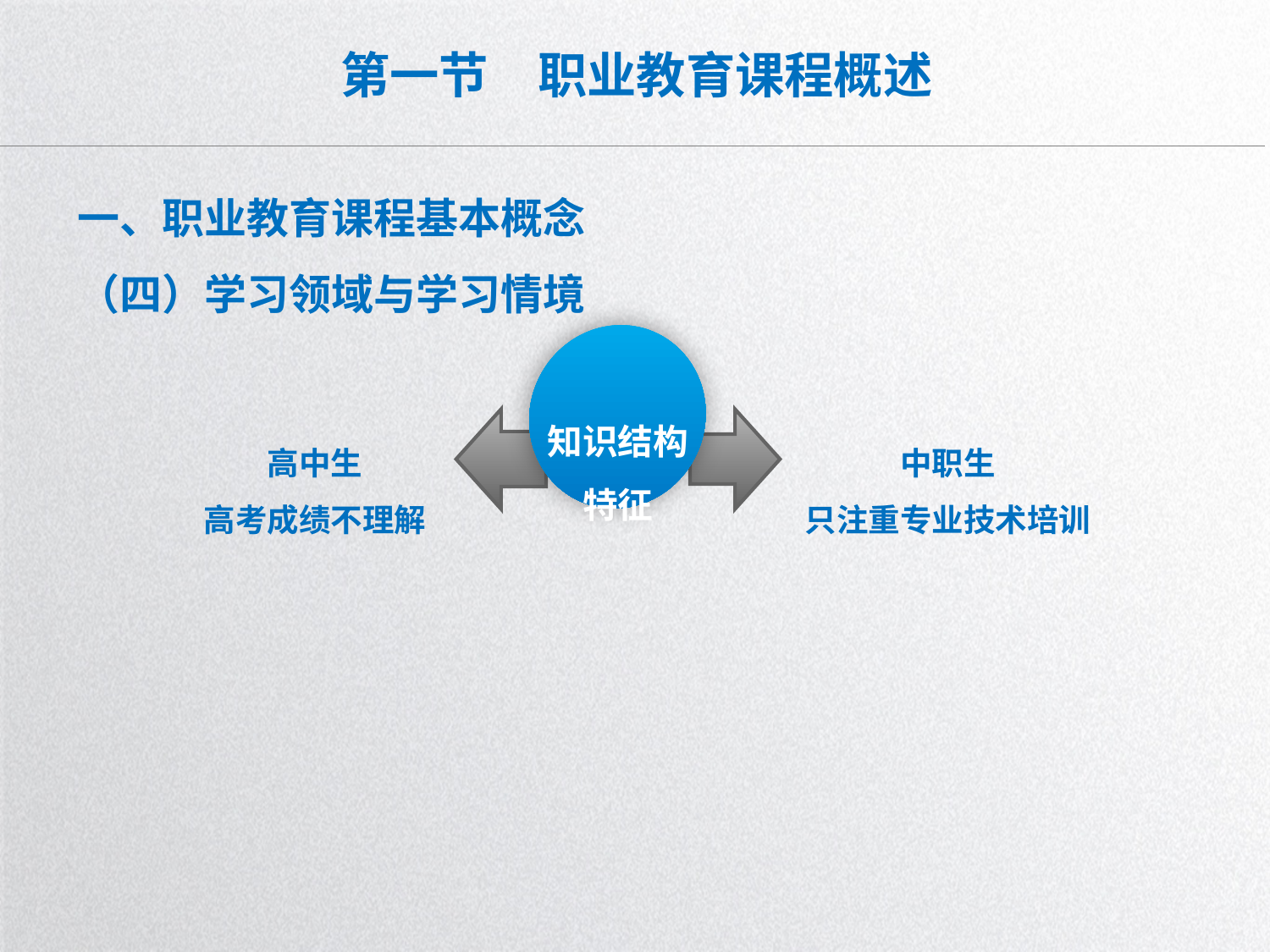

# 第一节　职业教育课程概述
一、职业教育课程基本概念
（四）学习领域与学习情境

知识结构
特征

高中生
高考成绩不理解
中职生
只注重专业技术培训